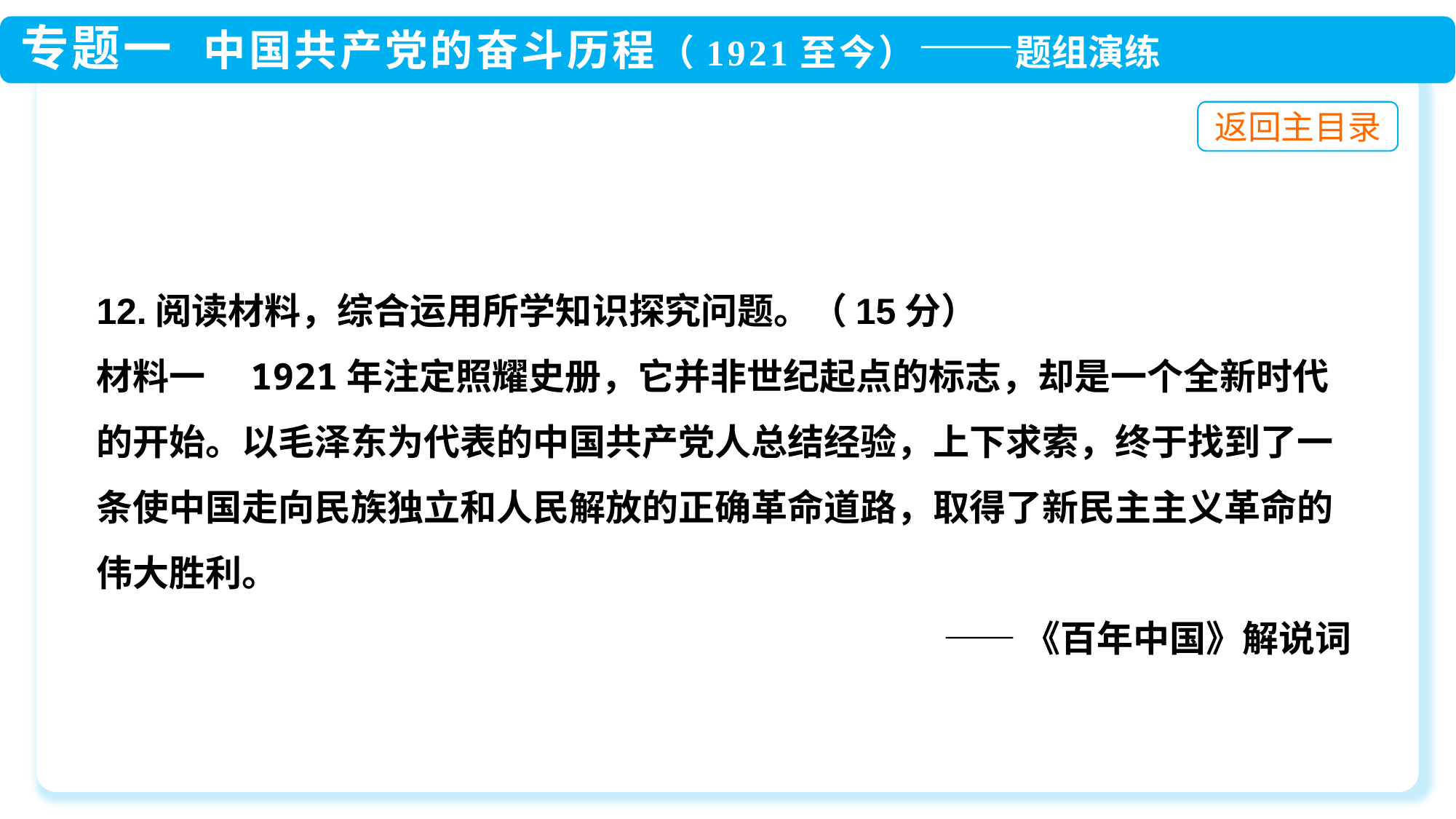

12.阅读材料，综合运用所学知识探究问题。（15分）
材料一　1921年注定照耀史册，它并非世纪起点的标志，却是一个全新时代的开始。以毛泽东为代表的中国共产党人总结经验，上下求索，终于找到了一条使中国走向民族独立和人民解放的正确革命道路，取得了新民主主义革命的伟大胜利。
——《百年中国》解说词